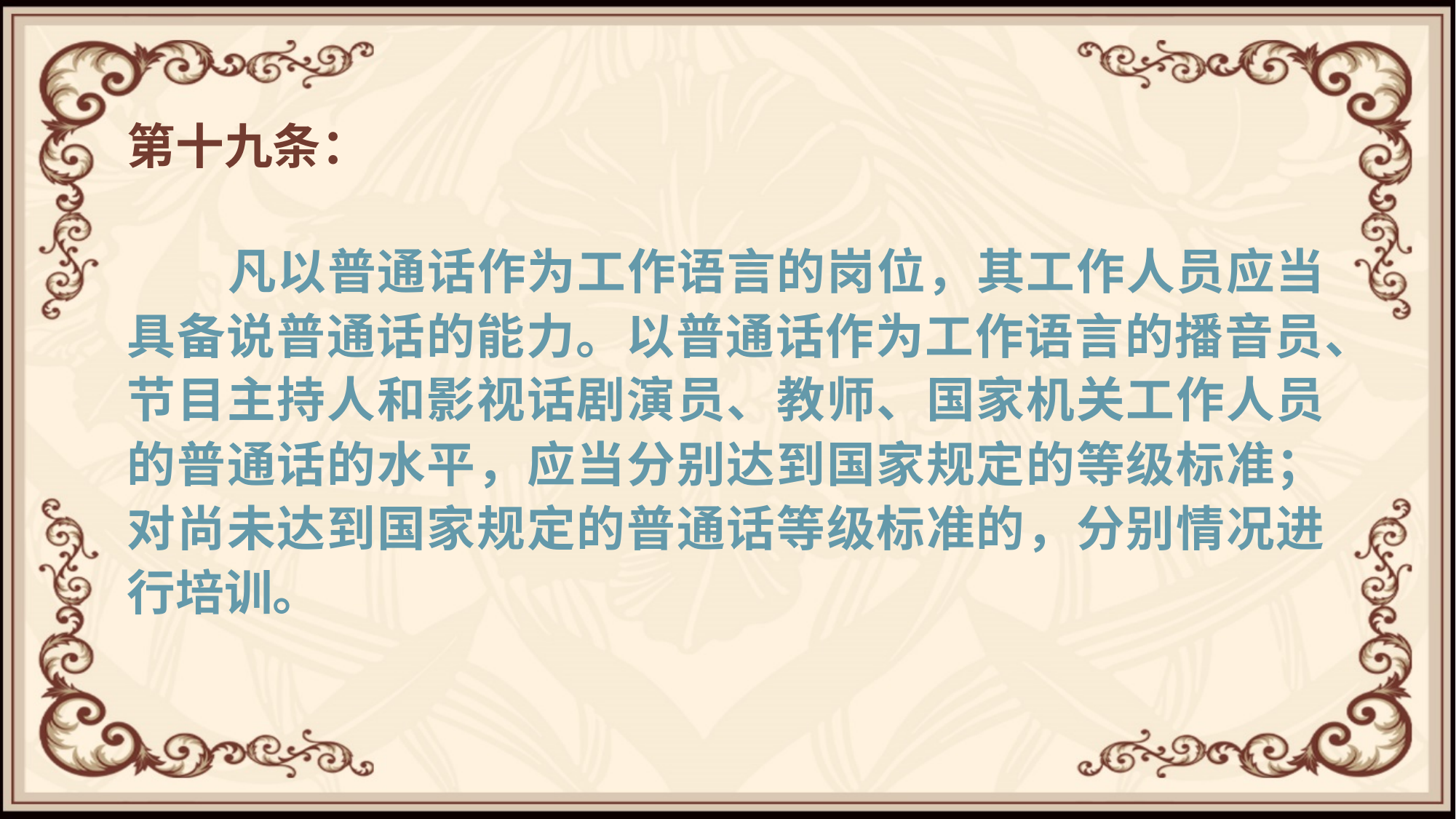

# 第十九条：
       凡以普通话作为工作语言的岗位，其工作人员应当具备说普通话的能力。以普通话作为工作语言的播音员、节目主持人和影视话剧演员、教师、国家机关工作人员的普通话的水平，应当分别达到国家规定的等级标准；对尚未达到国家规定的普通话等级标准的，分别情况进行培训。